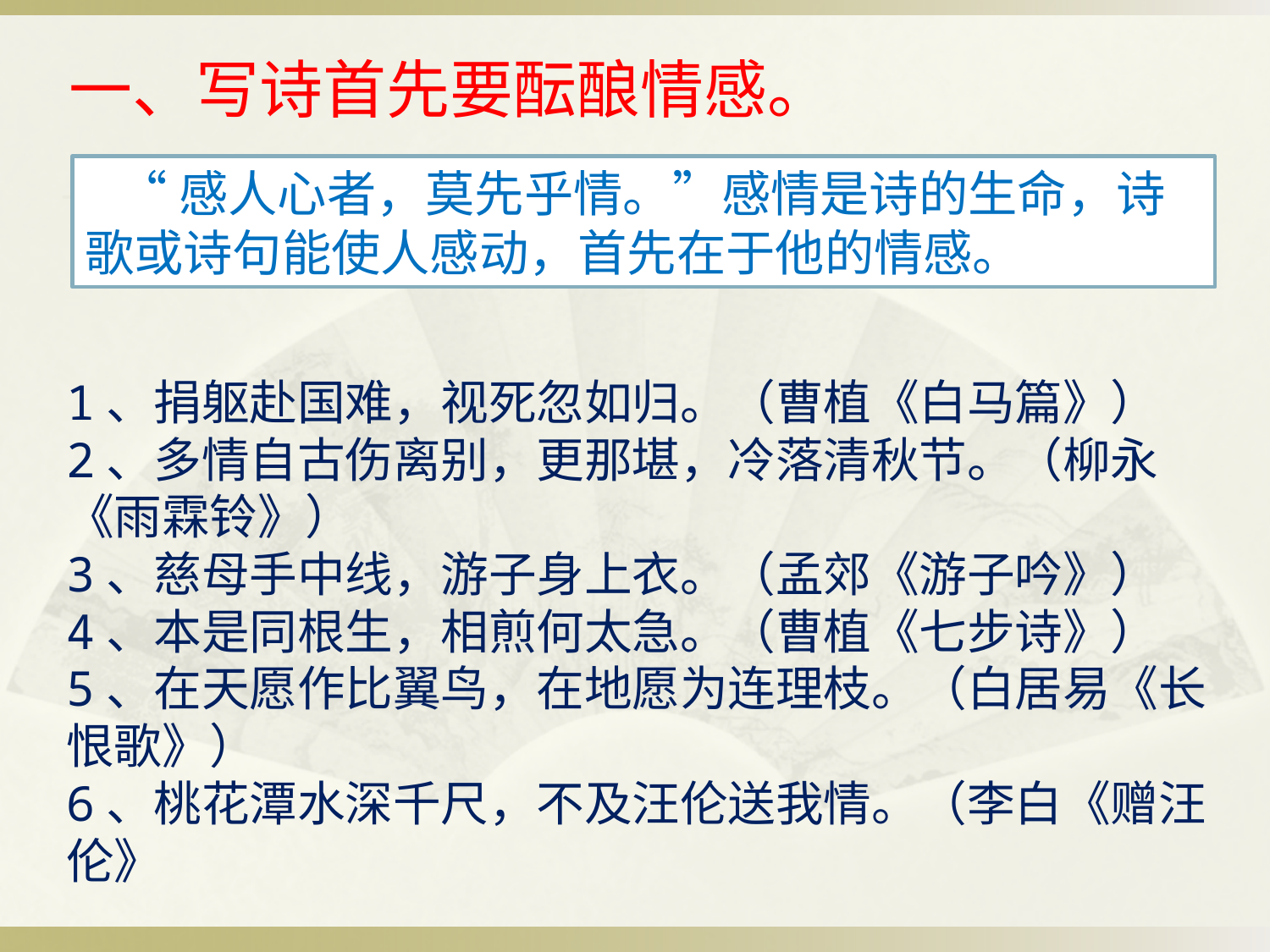

一、写诗首先要酝酿情感。
   “感人心者，莫先乎情。”感情是诗的生命，诗歌或诗句能使人感动，首先在于他的情感。
1、捐躯赴国难，视死忽如归。（曹植《白马篇》）
2、多情自古伤离别，更那堪，冷落清秋节。（柳永《雨霖铃》）
3、慈母手中线，游子身上衣。（孟郊《游子吟》）
4、本是同根生，相煎何太急。（曹植《七步诗》）
5、在天愿作比翼鸟，在地愿为连理枝。（白居易《长恨歌》）
6、桃花潭水深千尺，不及汪伦送我情。（李白《赠汪伦》